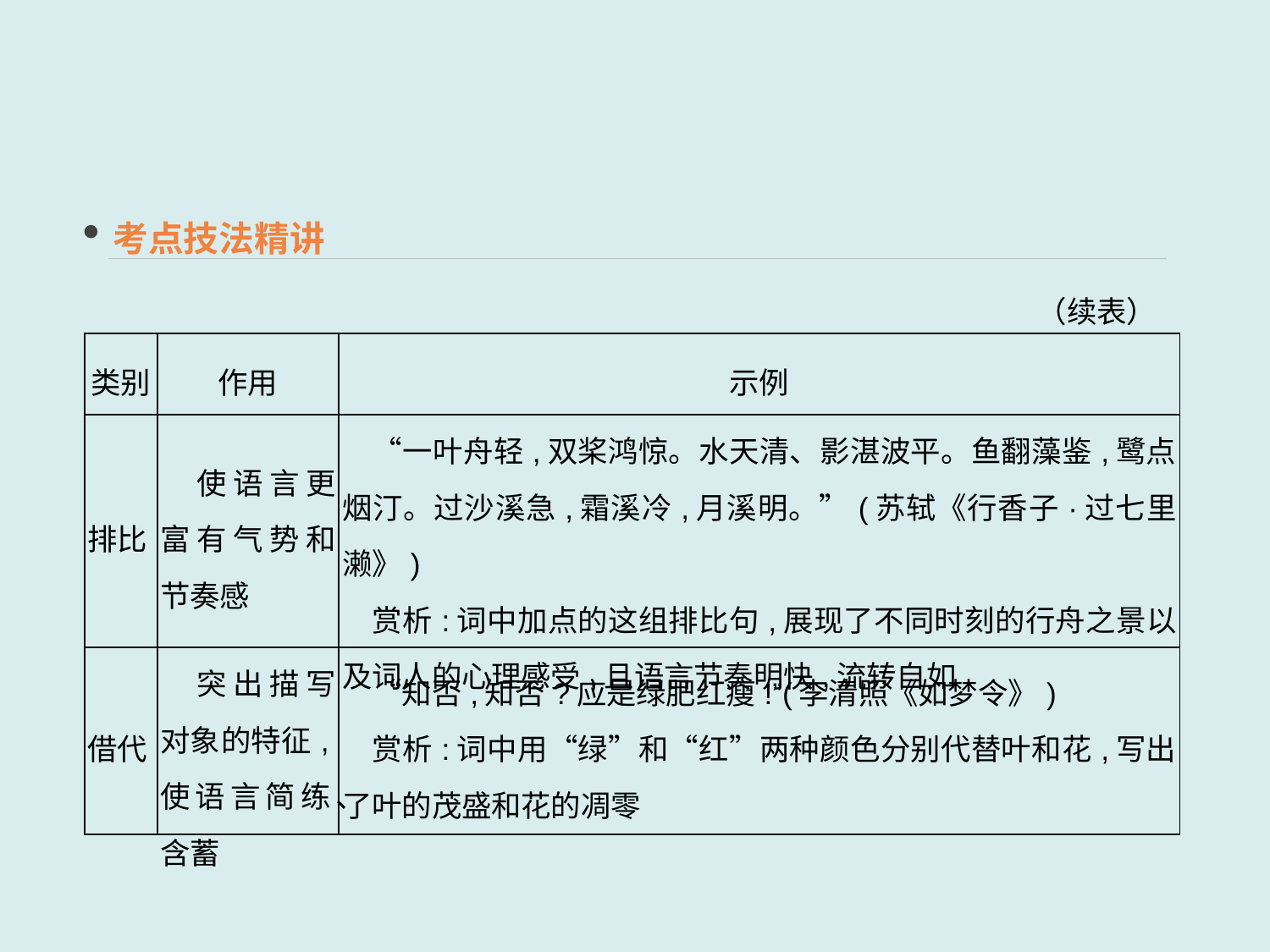

考点技法精讲

（续表）

| 类别 | 作用 | 示例 |
| --- | --- | --- |
| 排比 | 使语言更富有气势和节奏感 | “一叶舟轻,双桨鸿惊。水天清、影湛波平。鱼翻藻鉴,鹭点烟汀。过沙溪急,霜溪冷,月溪明。”(苏轼《行香子·过七里濑》) 　赏析:词中加点的这组排比句,展现了不同时刻的行舟之景以及词人的心理感受,且语言节奏明快,流转自如 |
| 借代 | 突出描写对象的特征,使语言简练、含蓄 | “知否,知否?应是绿肥红瘦!”(李清照《如梦令》) 　赏析:词中用“绿”和“红”两种颜色分别代替叶和花,写出了叶的茂盛和花的凋零 |